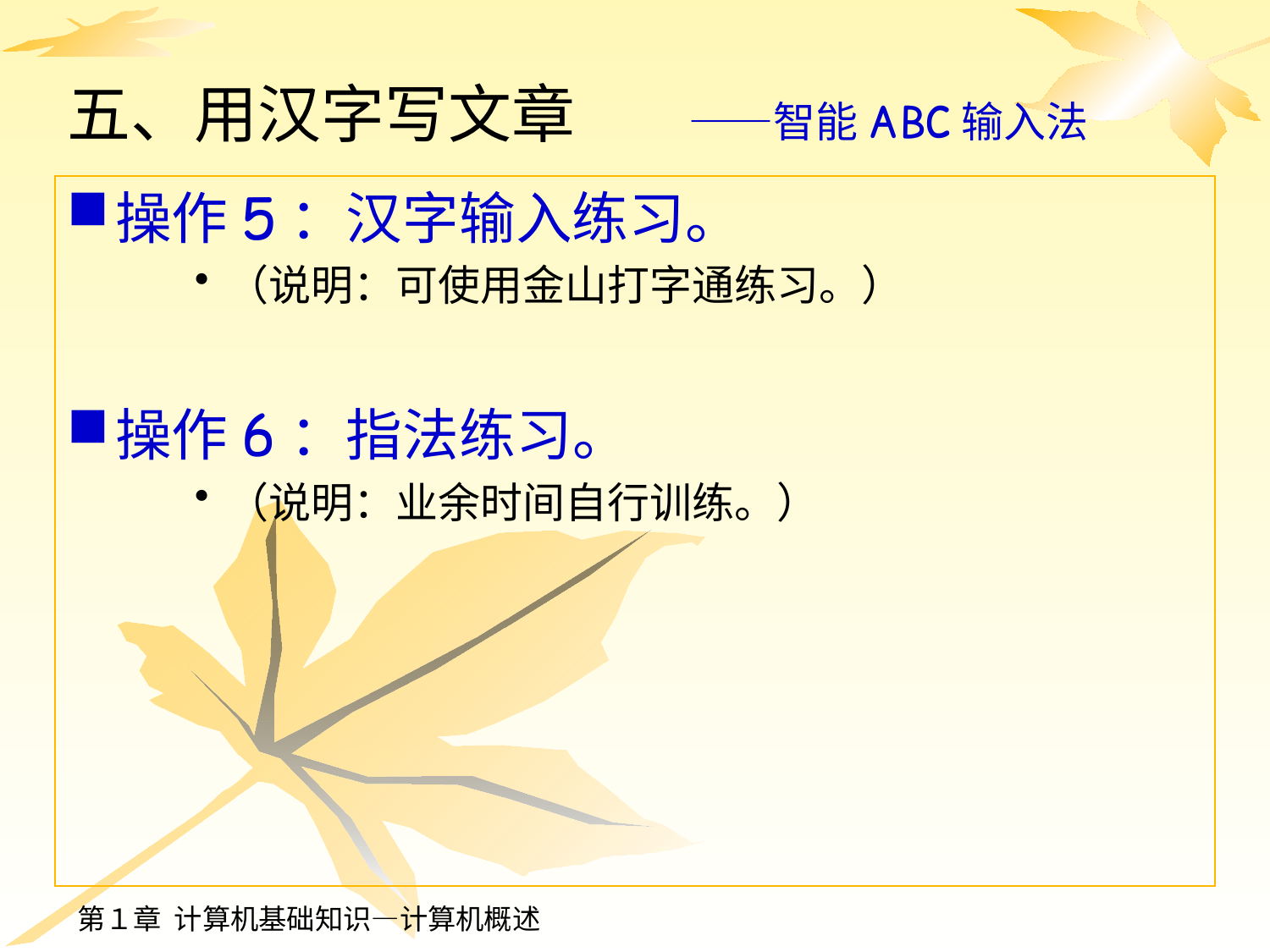

# 五、用汉字写文章　　   ——智能ABC输入法
操作5：汉字输入练习。
（说明：可使用金山打字通练习。）

操作6：指法练习。
（说明：业余时间自行训练。）